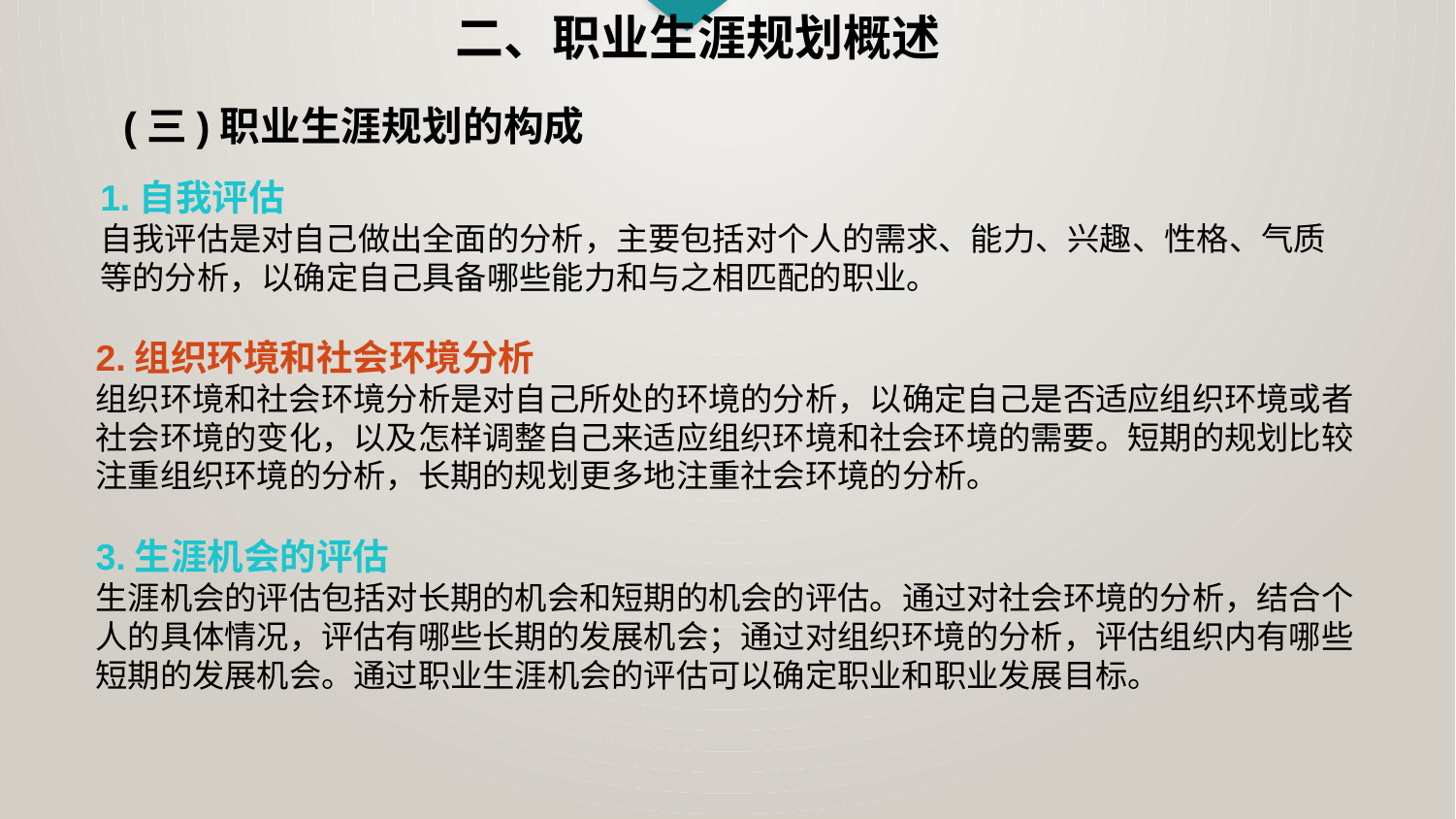

二、职业生涯规划概述
(三)职业生涯规划的构成
1.自我评估
自我评估是对自己做出全面的分析，主要包括对个人的需求、能力、兴趣、性格、气质等的分析，以确定自己具备哪些能力和与之相匹配的职业。
2.组织环境和社会环境分析
组织环境和社会环境分析是对自己所处的环境的分析，以确定自己是否适应组织环境或者社会环境的变化，以及怎样调整自己来适应组织环境和社会环境的需要。短期的规划比较注重组织环境的分析，长期的规划更多地注重社会环境的分析。
3.生涯机会的评估
生涯机会的评估包括对长期的机会和短期的机会的评估。通过对社会环境的分析，结合个人的具体情况，评估有哪些长期的发展机会；通过对组织环境的分析，评估组织内有哪些短期的发展机会。通过职业生涯机会的评估可以确定职业和职业发展目标。
29